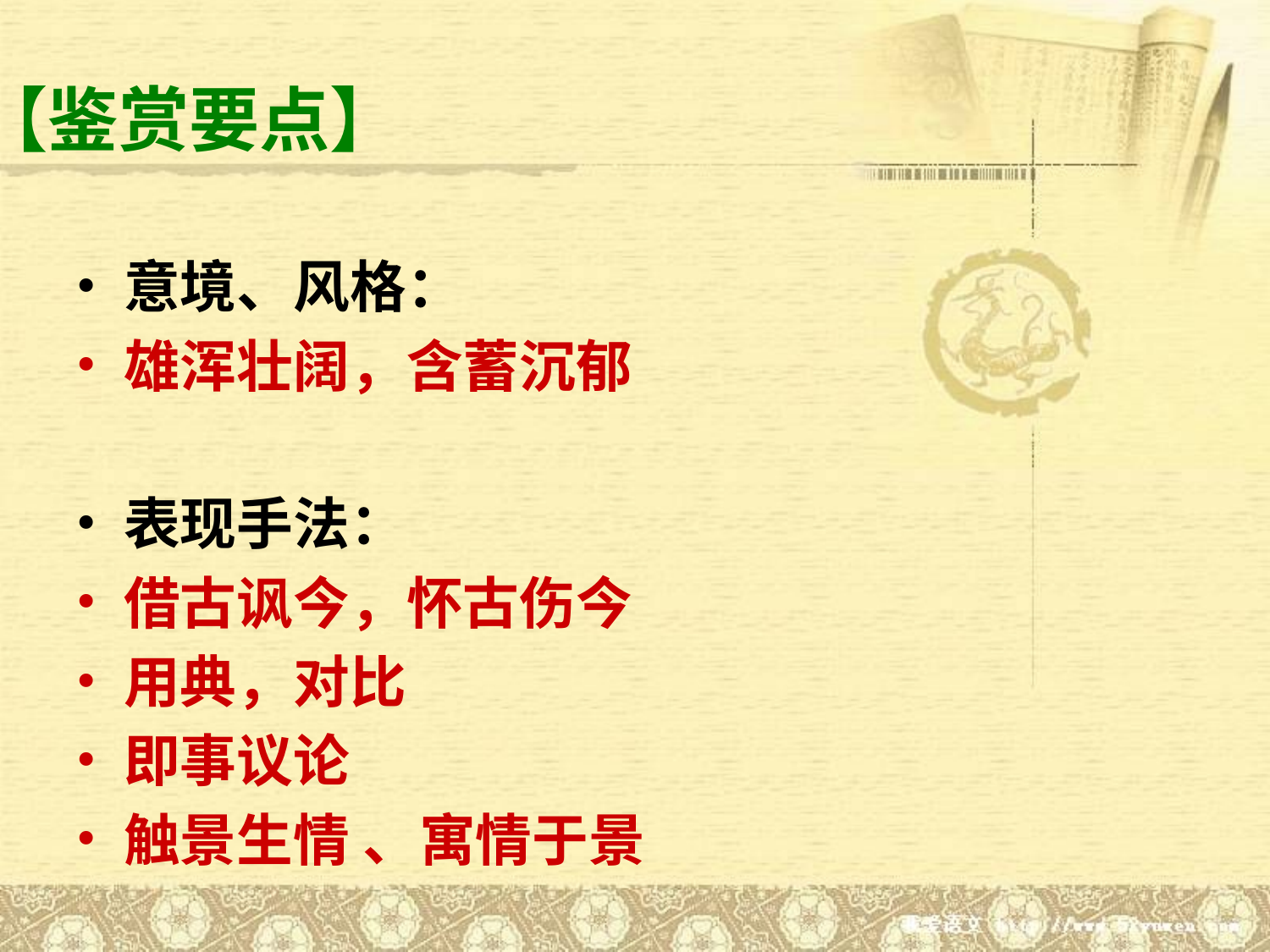

# 【鉴赏要点】

意境、风格：
雄浑壮阔，含蓄沉郁

表现手法：
借古讽今，怀古伤今
用典，对比
即事议论
触景生情 、寓情于景